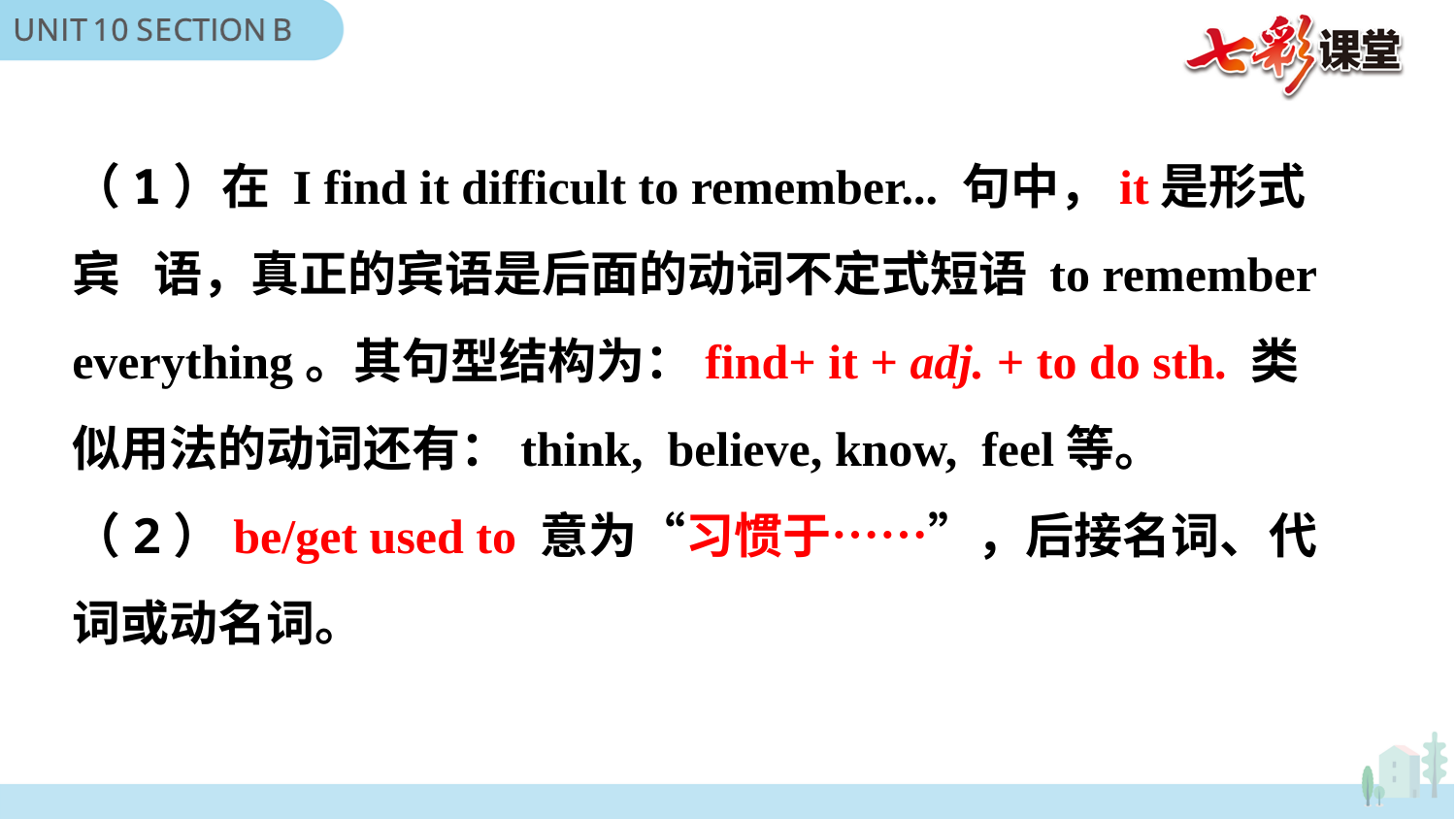

（1）在 I find it difficult to remember... 句中，it是形式宾   语，真正的宾语是后面的动词不定式短语 to remember everything。其句型结构为：find+ it + adj. + to do sth. 类似用法的动词还有：think,  believe, know,  feel等。
（2）be/get used to 意为“习惯于……”，后接名词、代词或动名词。